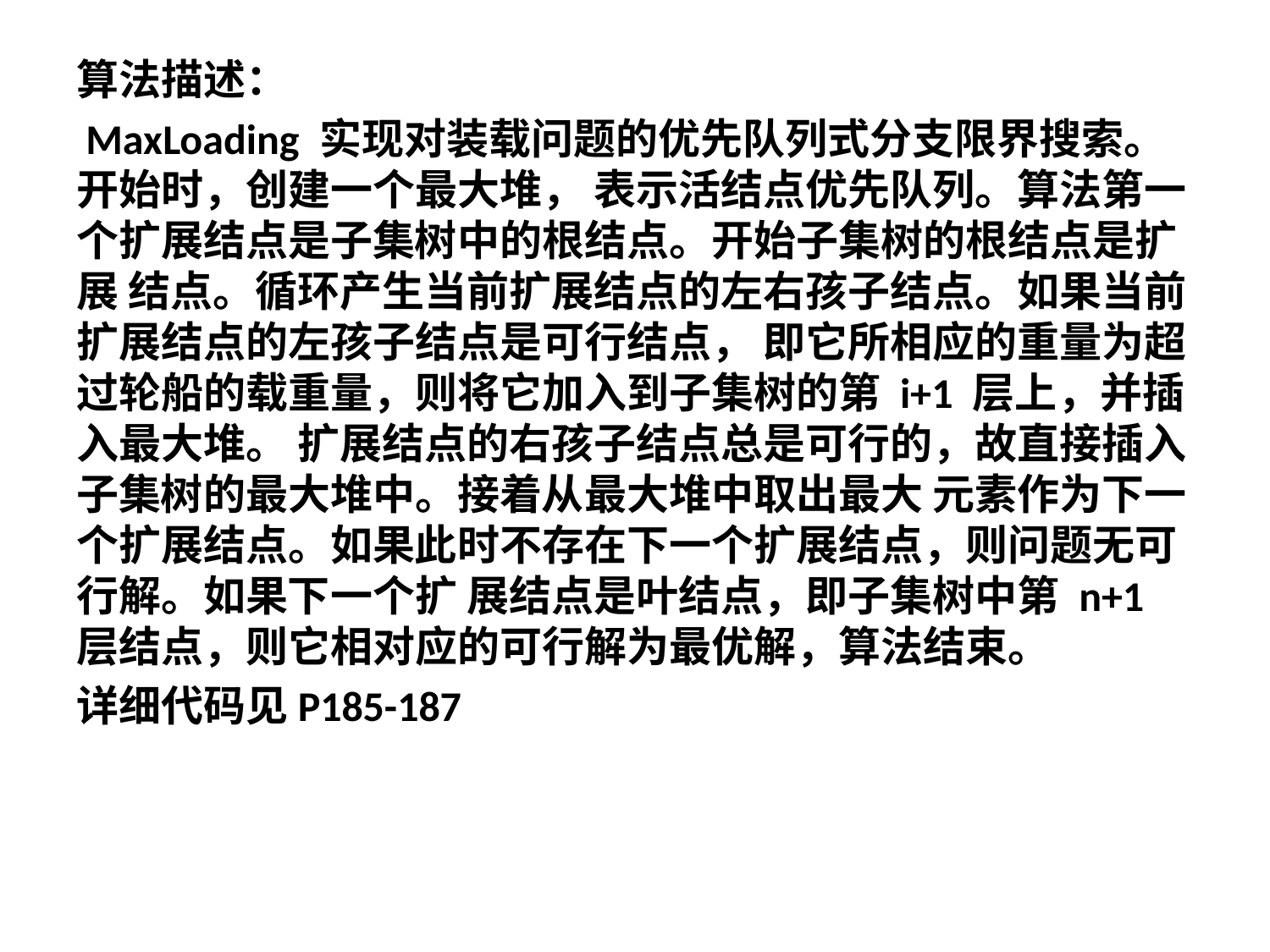

算法描述：
 MaxLoading 实现对装载问题的优先队列式分支限界搜索。开始时，创建一个最大堆， 表示活结点优先队列。算法第一个扩展结点是子集树中的根结点。开始子集树的根结点是扩展 结点。循环产生当前扩展结点的左右孩子结点。如果当前扩展结点的左孩子结点是可行结点， 即它所相应的重量为超过轮船的载重量，则将它加入到子集树的第 i+1 层上，并插入最大堆。 扩展结点的右孩子结点总是可行的，故直接插入子集树的最大堆中。接着从最大堆中取出最大 元素作为下一个扩展结点。如果此时不存在下一个扩展结点，则问题无可行解。如果下一个扩 展结点是叶结点，即子集树中第 n+1 层结点，则它相对应的可行解为最优解，算法结束。
详细代码见P185-187